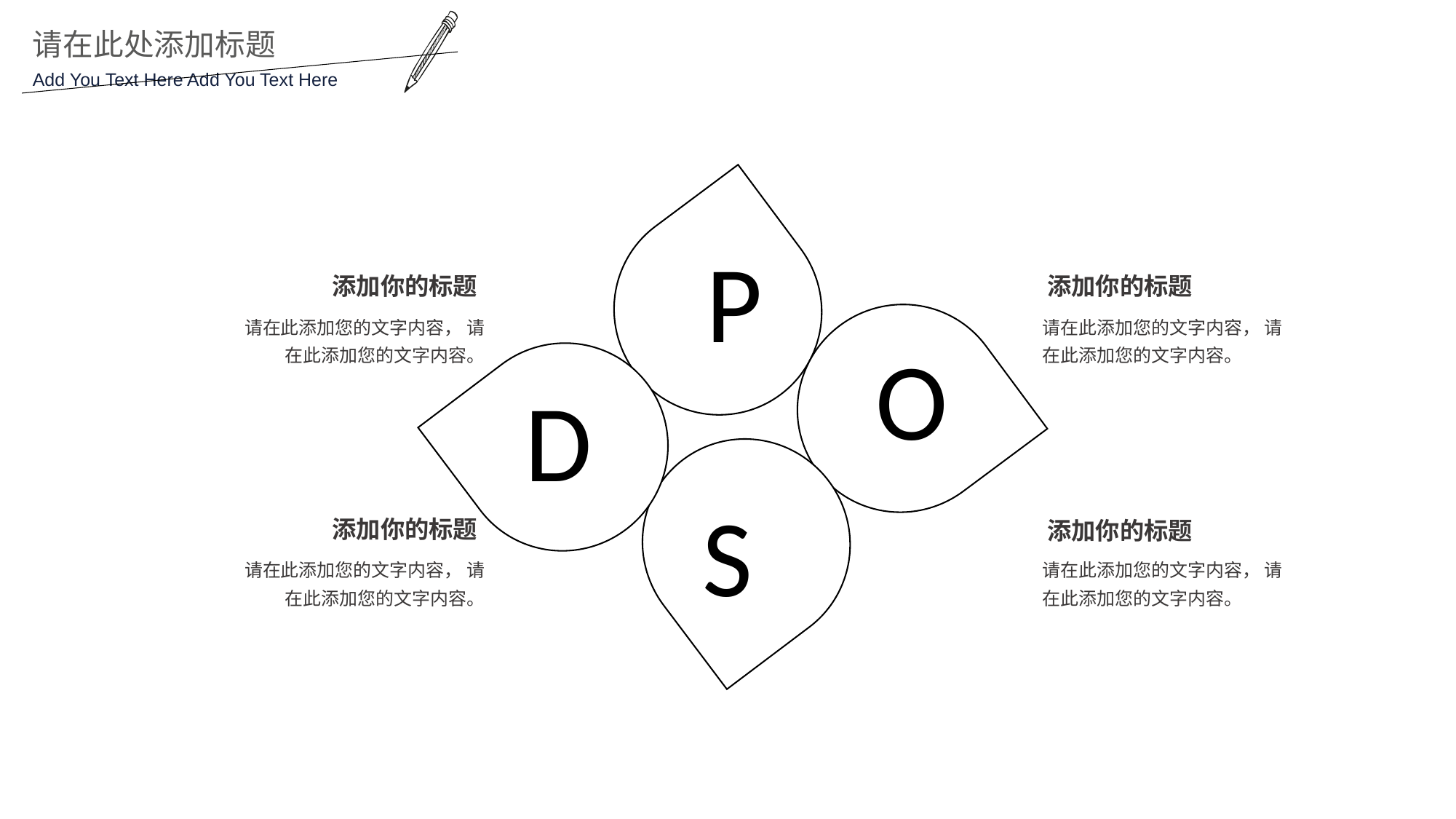

请在此处添加标题
Add You Text Here Add You Text Here

P
添加你的标题
添加你的标题

请在此添加您的文字内容， 请在此添加您的文字内容。
请在此添加您的文字内容， 请在此添加您的文字内容。
O

D

S
添加你的标题
添加你的标题
请在此添加您的文字内容， 请在此添加您的文字内容。
请在此添加您的文字内容， 请在此添加您的文字内容。